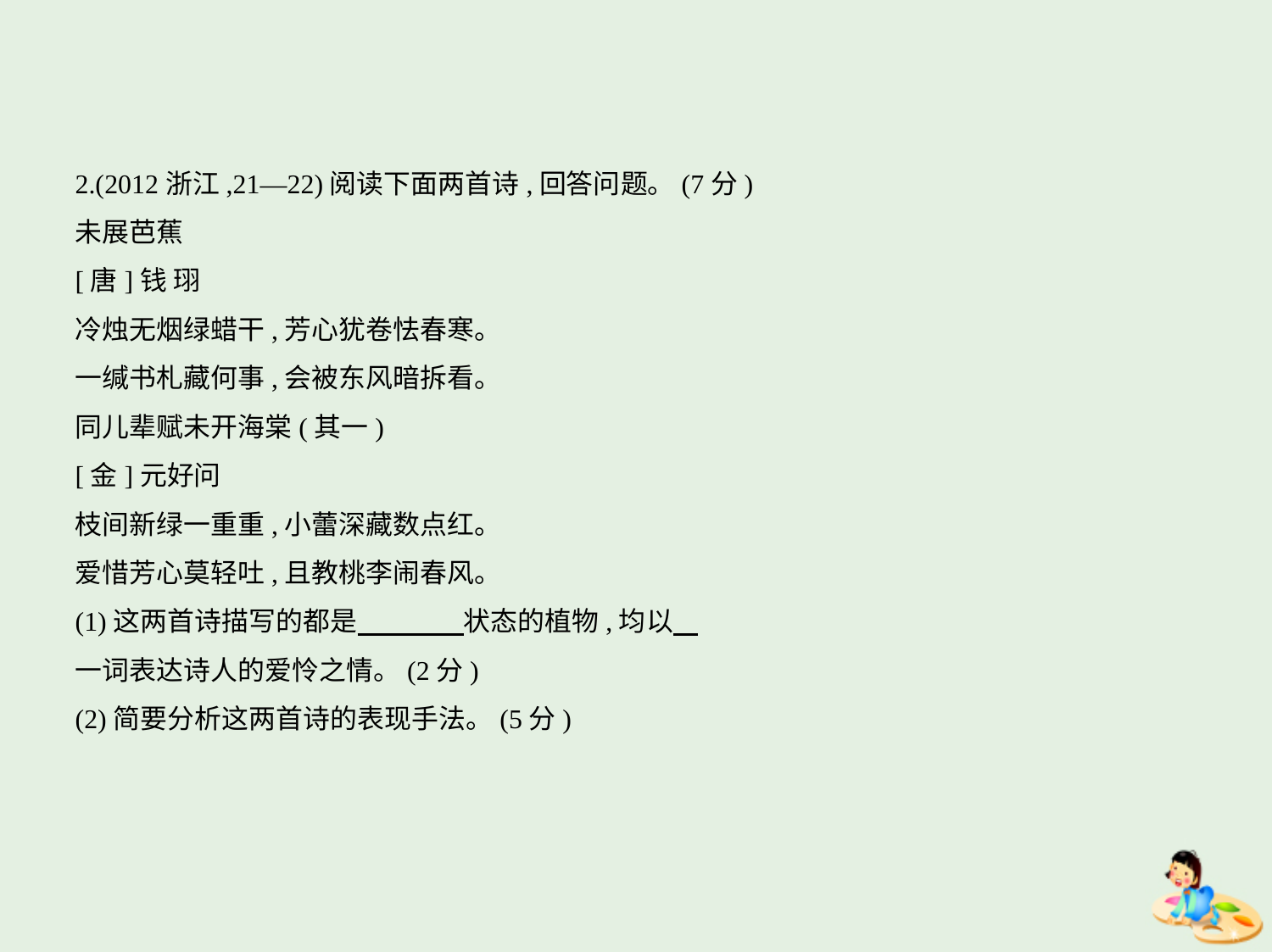

2.(2012浙江,21—22)阅读下面两首诗,回答问题。(7分)
未展芭蕉
[唐]钱 珝
冷烛无烟绿蜡干,芳心犹卷怯春寒。
一缄书札藏何事,会被东风暗拆看。
同儿辈赋未开海棠(其一)
[金]元好问
枝间新绿一重重,小蕾深藏数点红。
爱惜芳心莫轻吐,且教桃李闹春风。
(1)这两首诗描写的都是　　　    状态的植物,均以
一词表达诗人的爱怜之情。(2分)
(2)简要分析这两首诗的表现手法。(5分)